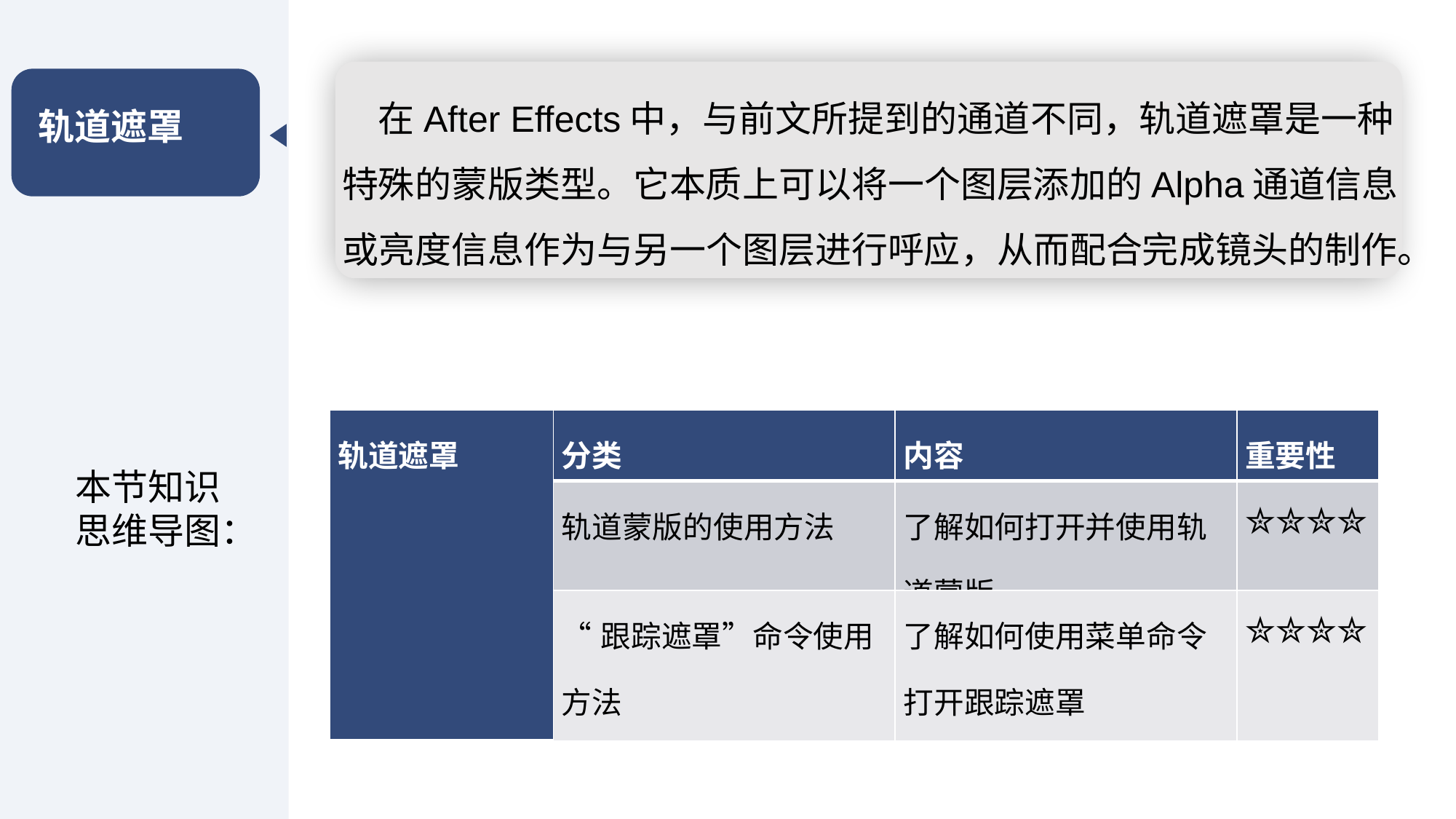

轨道遮罩
在After Effects中，与前文所提到的通道不同，轨道遮罩是一种特殊的蒙版类型。它本质上可以将一个图层添加的Alpha通道信息或亮度信息作为与另一个图层进行呼应，从而配合完成镜头的制作。
| 轨道遮罩 | 分类 | 内容 | 重要性 |
| --- | --- | --- | --- |
|  | 轨道蒙版的使用方法 | 了解如何打开并使用轨道蒙版 | ✮✮✮✮ |
|  | “跟踪遮罩”命令使用方法 | 了解如何使用菜单命令打开跟踪遮罩 | ✮✮✮✮ |
本节知识思维导图：